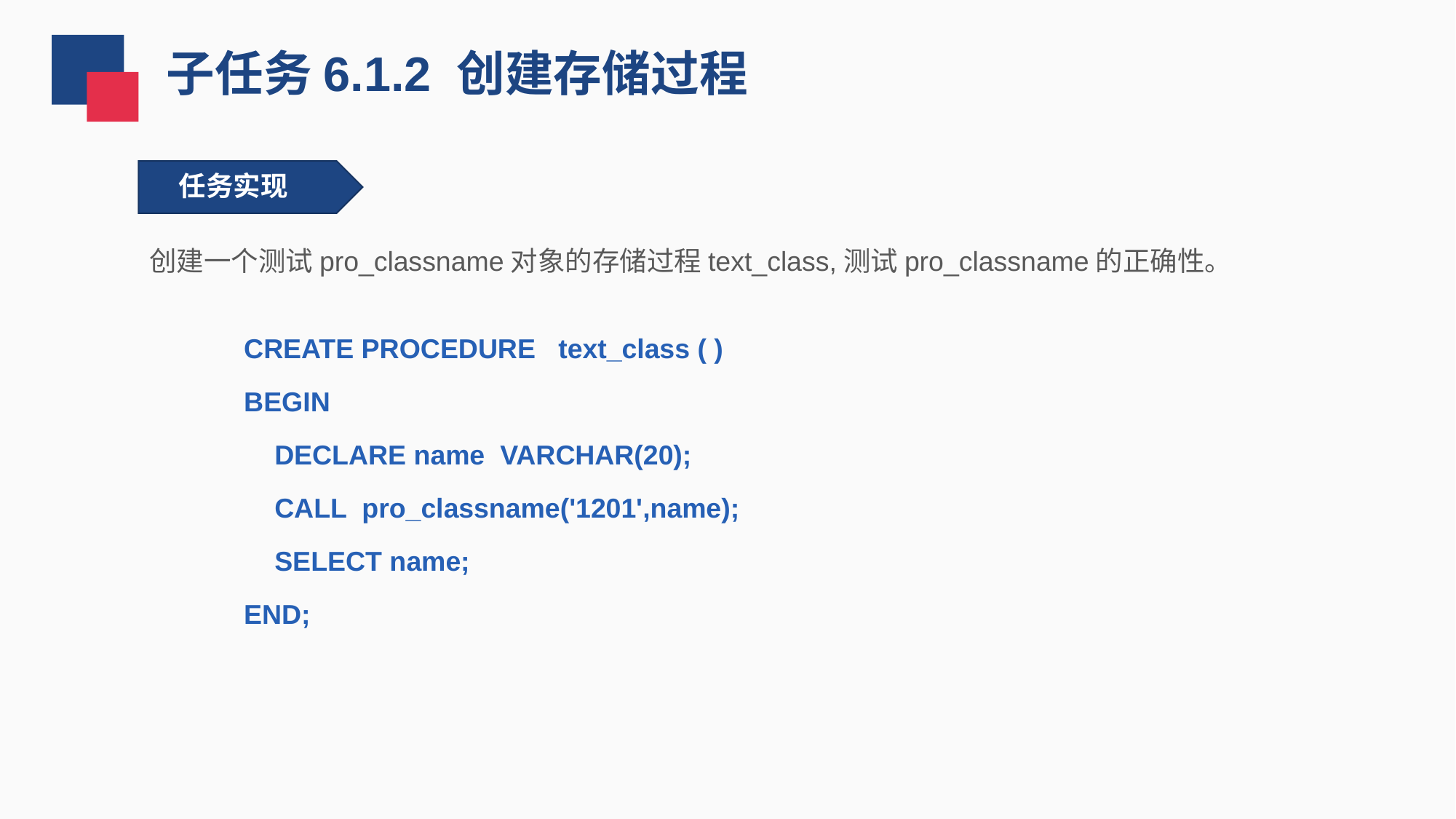

子任务6.1.2 创建存储过程

任务实现
创建一个测试pro_classname对象的存储过程text_class,测试pro_classname的正确性。
CREATE PROCEDURE   text_class ( )
BEGIN
    DECLARE name  VARCHAR(20);
    CALL  pro_classname('1201',name);
    SELECT name;
END;